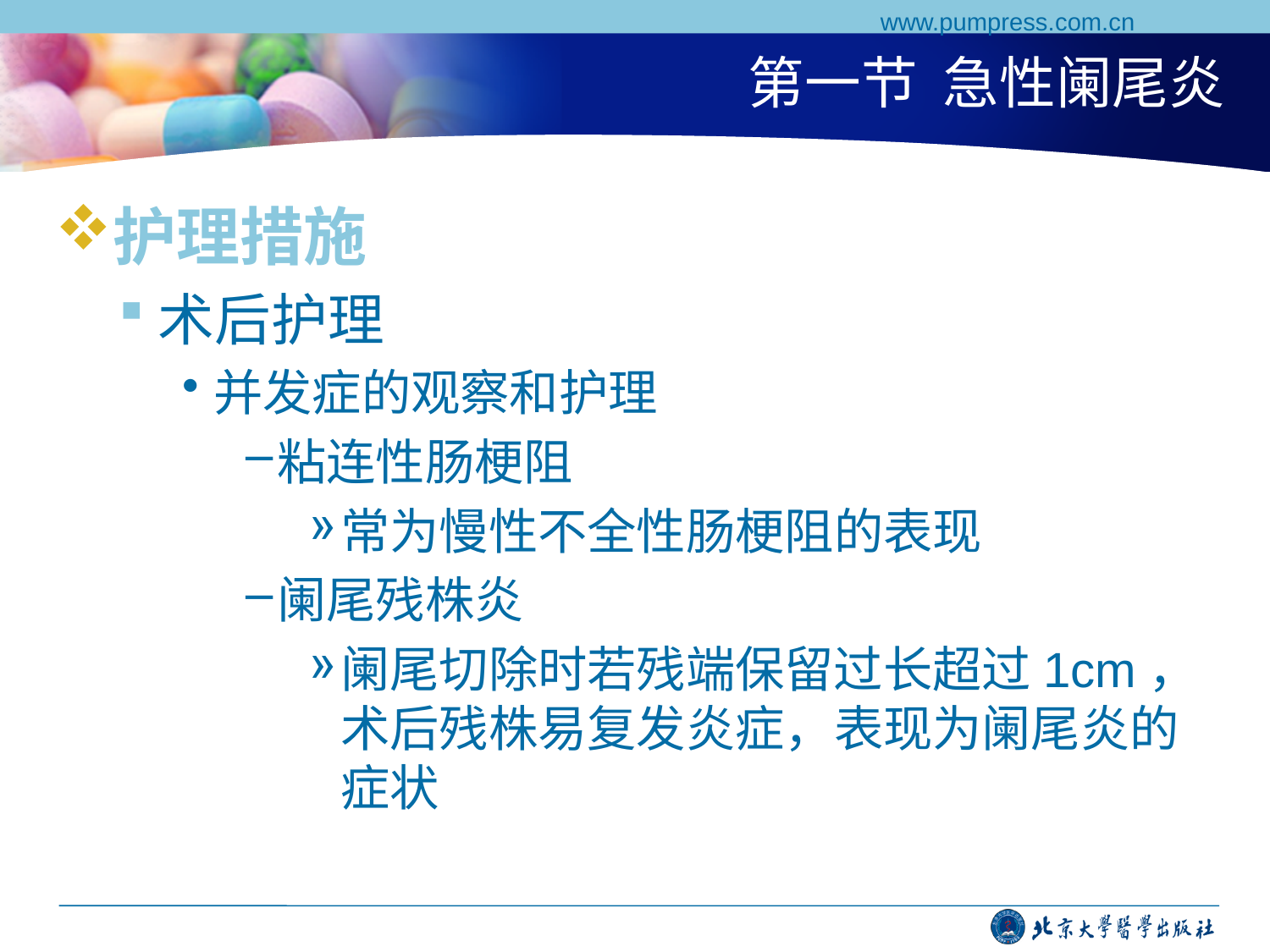

www.pumpress.com.cn
# 第一节  急性阑尾炎
护理措施
术后护理
并发症的观察和护理
粘连性肠梗阻
常为慢性不全性肠梗阻的表现
阑尾残株炎
阑尾切除时若残端保留过长超过1cm，术后残株易复发炎症，表现为阑尾炎的症状